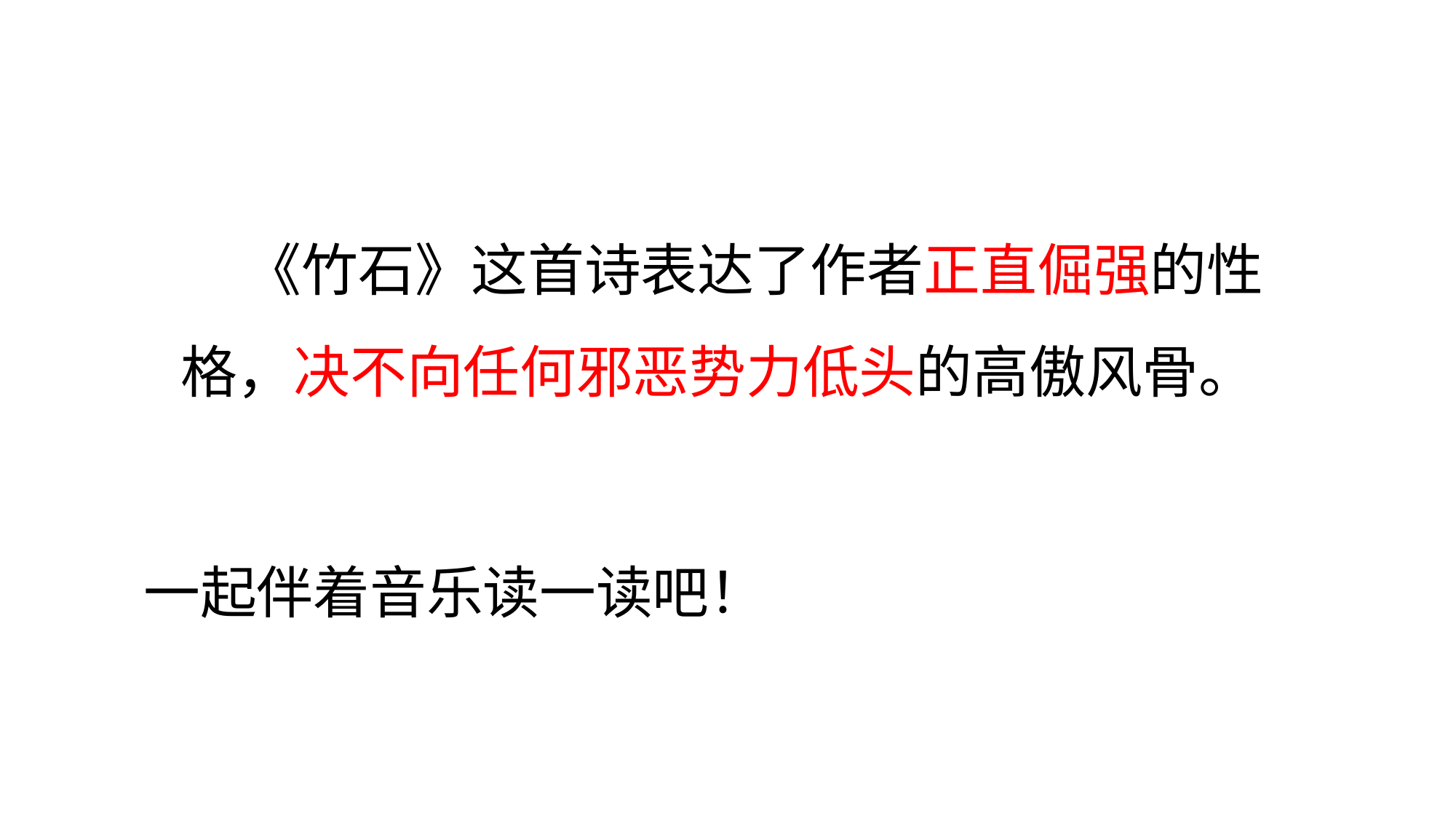

《竹石》这首诗表达了作者正直倔强的性格，决不向任何邪恶势力低头的高傲风骨。
一起伴着音乐读一读吧！